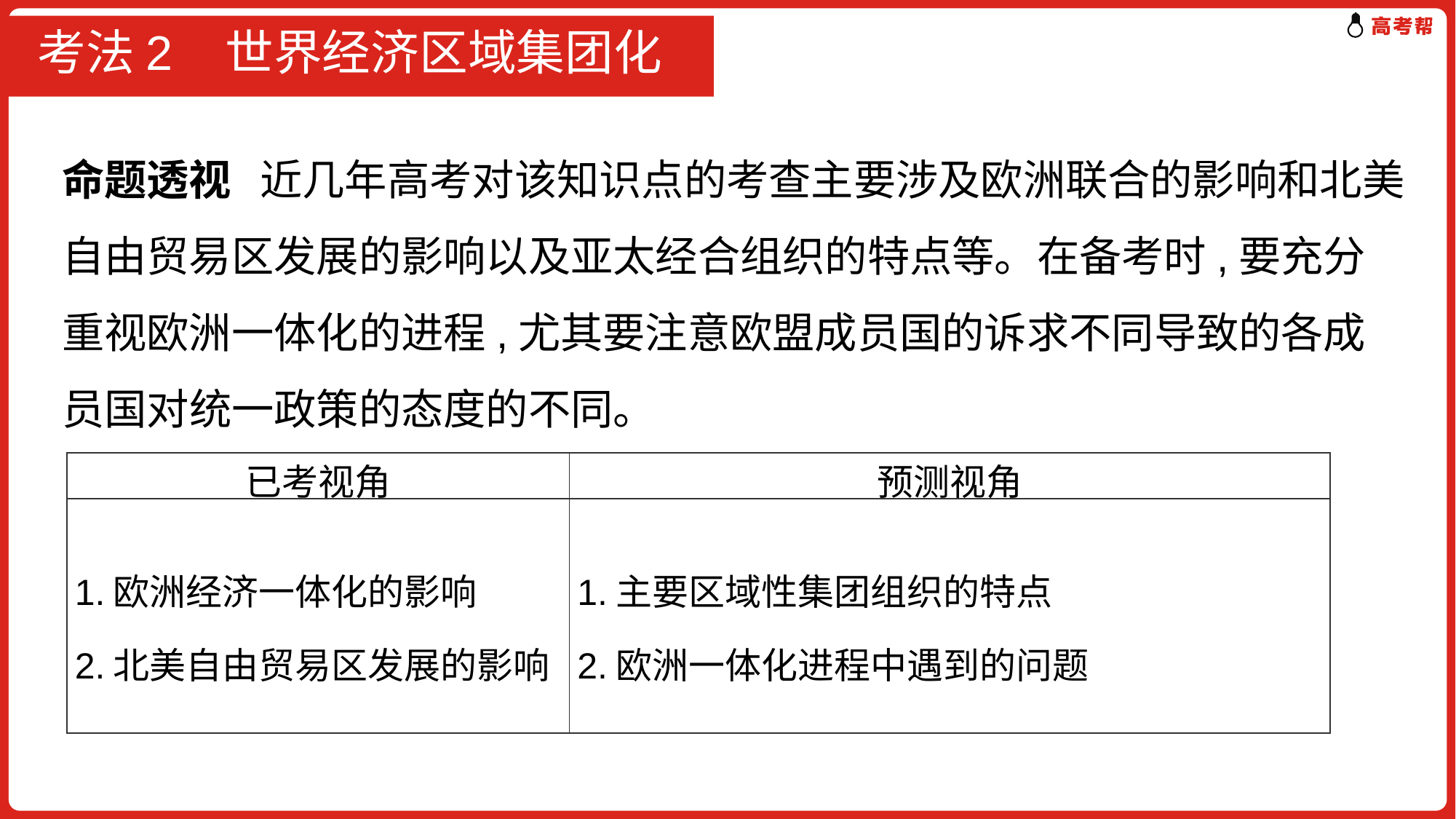

# 考法2   世界经济区域集团化
命题透视   近几年高考对该知识点的考查主要涉及欧洲联合的影响和北美自由贸易区发展的影响以及亚太经合组织的特点等。在备考时,要充分重视欧洲一体化的进程,尤其要注意欧盟成员国的诉求不同导致的各成员国对统一政策的态度的不同。
| 已考视角 | 预测视角 |
| --- | --- |
| 1.欧洲经济一体化的影响 2.北美自由贸易区发展的影响 | 1.主要区域性集团组织的特点 2.欧洲一体化进程中遇到的问题 |